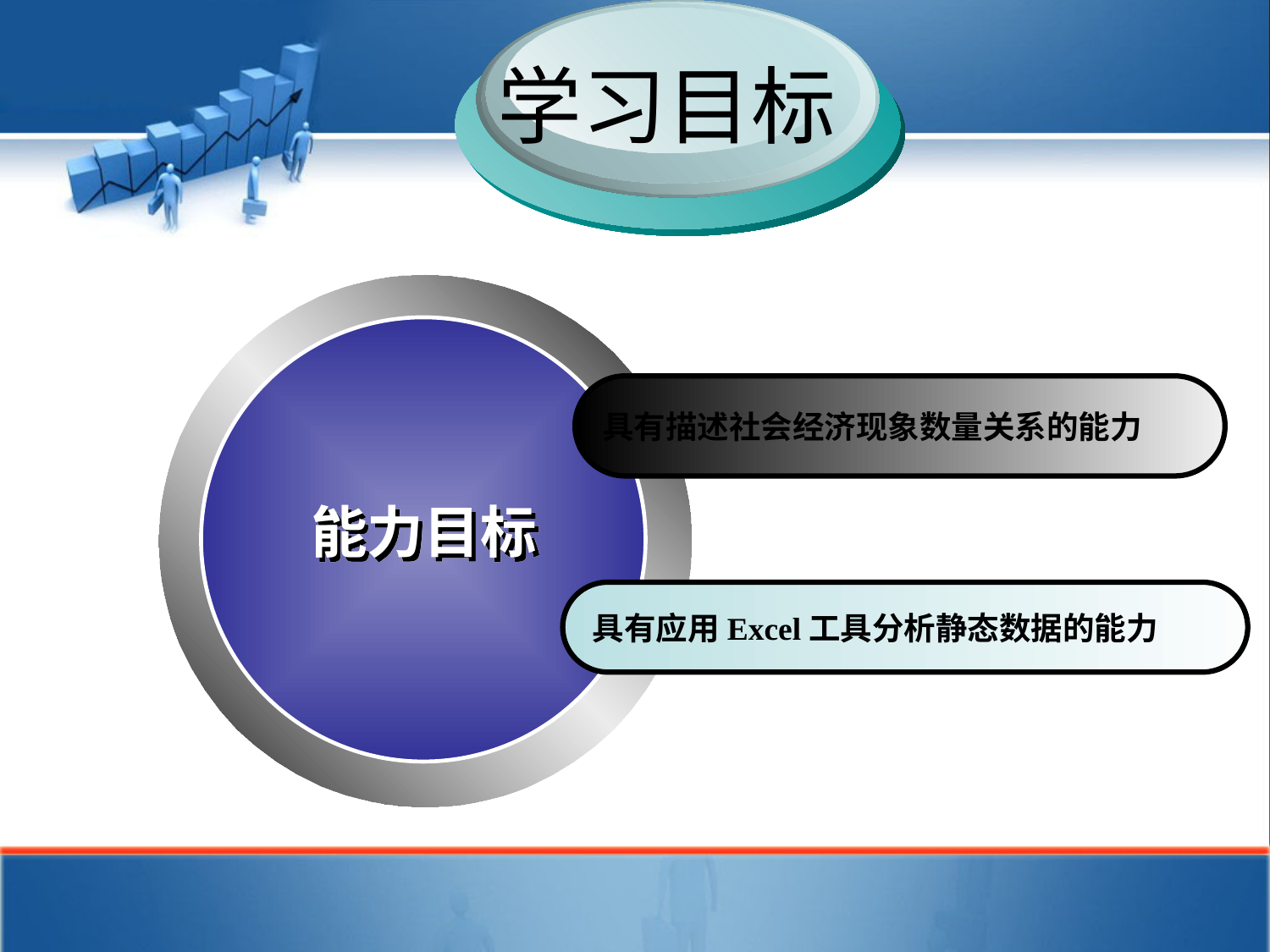

学习目标

具有描述社会经济现象数量关系的能力

能力目标

具有应用Excel工具分析静态数据的能力